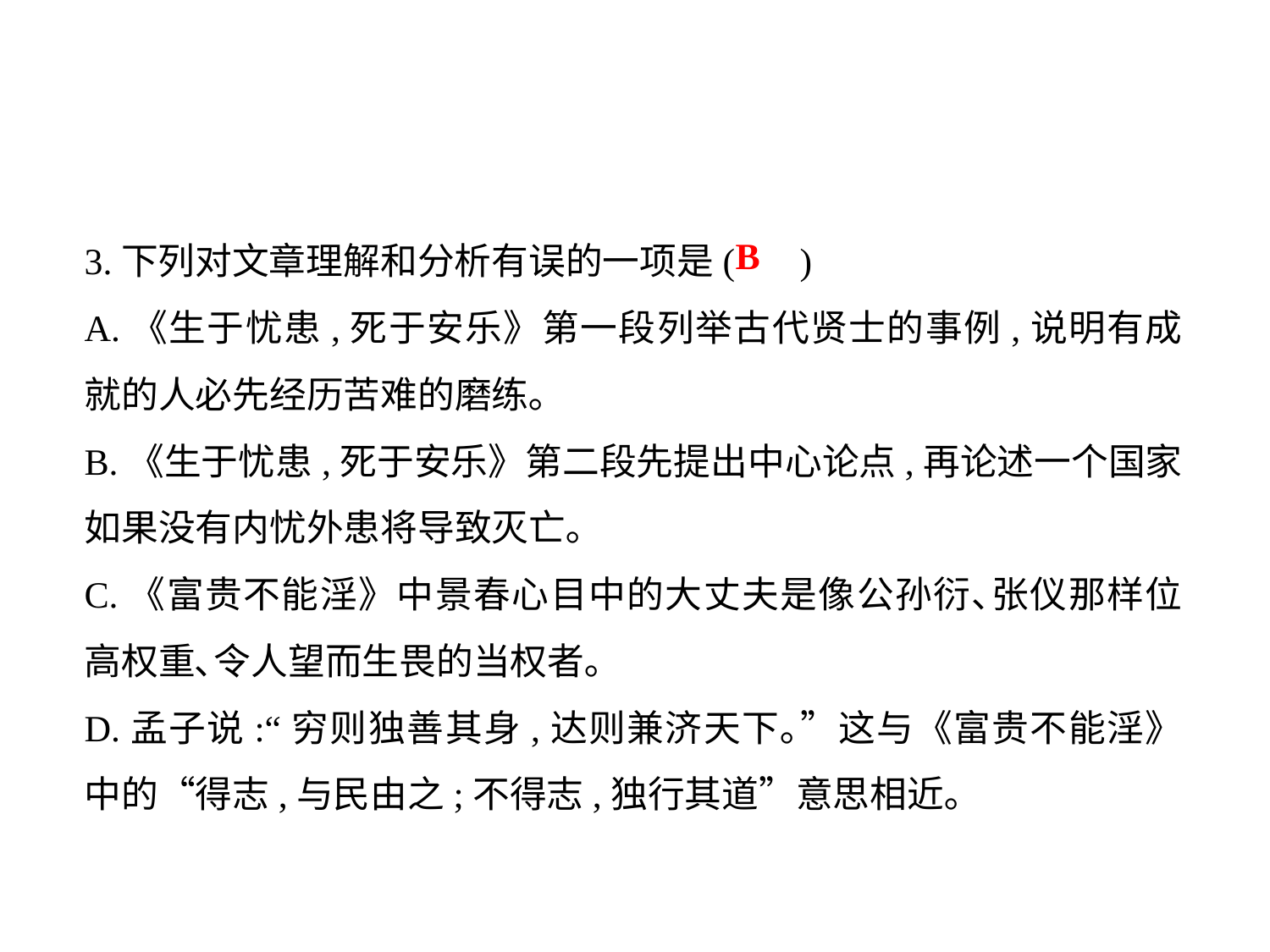

3.下列对文章理解和分析有误的一项是(       )
A.《生于忧患,死于安乐》第一段列举古代贤士的事例,说明有成就的人必先经历苦难的磨练｡
B.《生于忧患,死于安乐》第二段先提出中心论点,再论述一个国家如果没有内忧外患将导致灭亡｡
C.《富贵不能淫》中景春心目中的大丈夫是像公孙衍､张仪那样位高权重､令人望而生畏的当权者｡
D.孟子说:“穷则独善其身,达则兼济天下｡”这与《富贵不能淫》中的“得志,与民由之;不得志,独行其道”意思相近｡
B